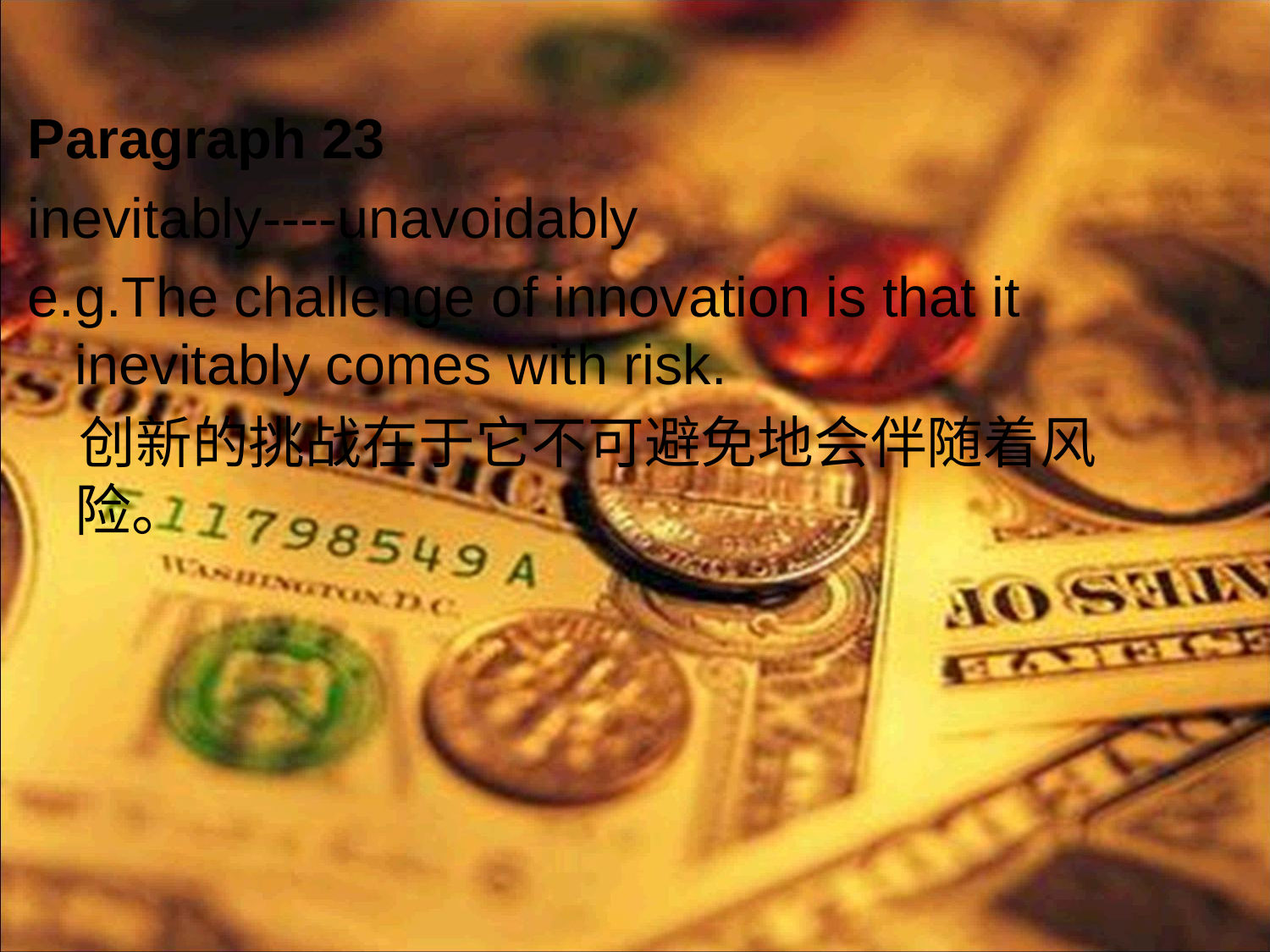

Paragraph 23
inevitably----unavoidably
e.g.The challenge of innovation is that it inevitably comes with risk.
   创新的挑战在于它不可避免地会伴随着风险。